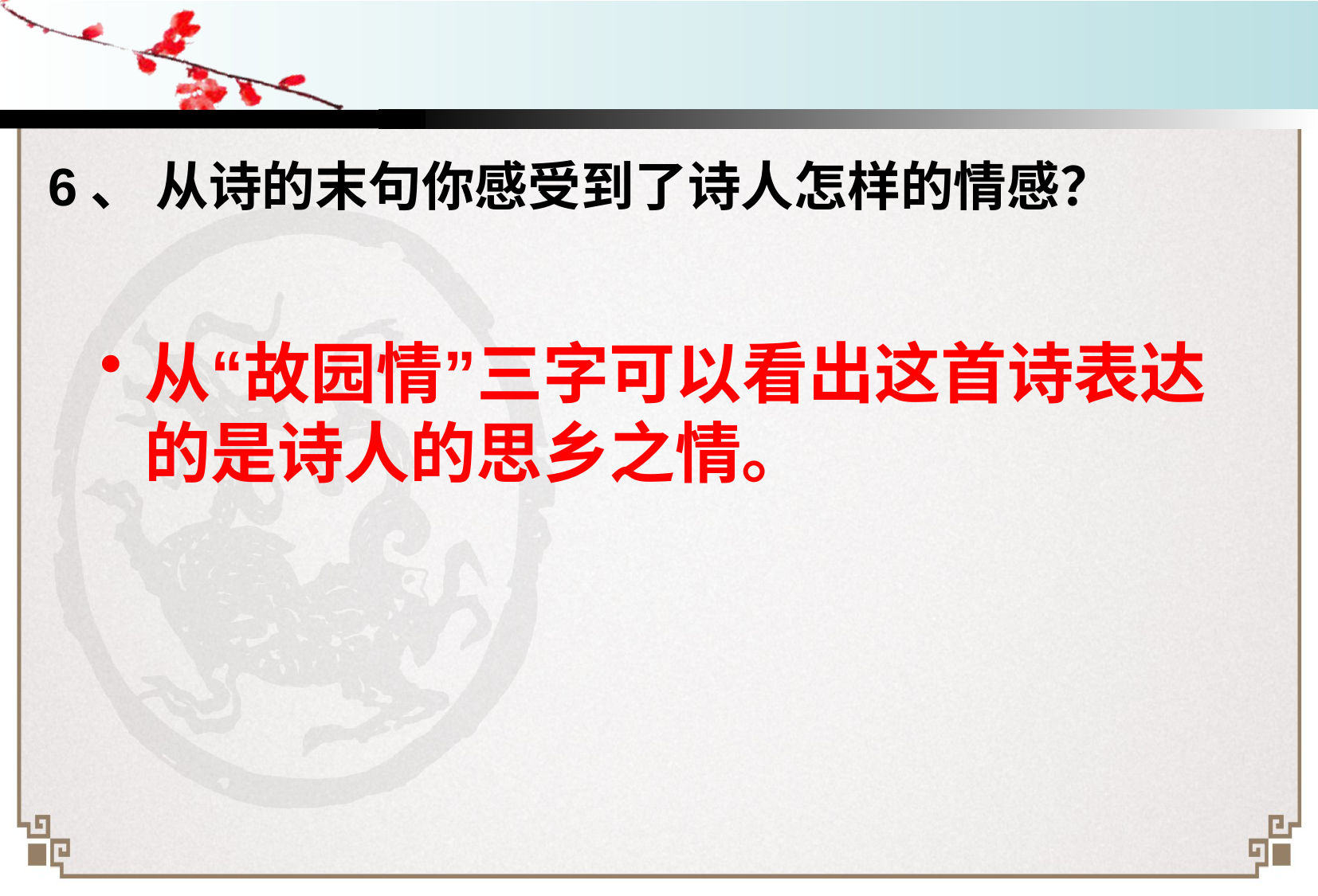

6、 从诗的末句你感受到了诗人怎样的情感？
从“故园情”三字可以看出这首诗表达的是诗人的思乡之情。